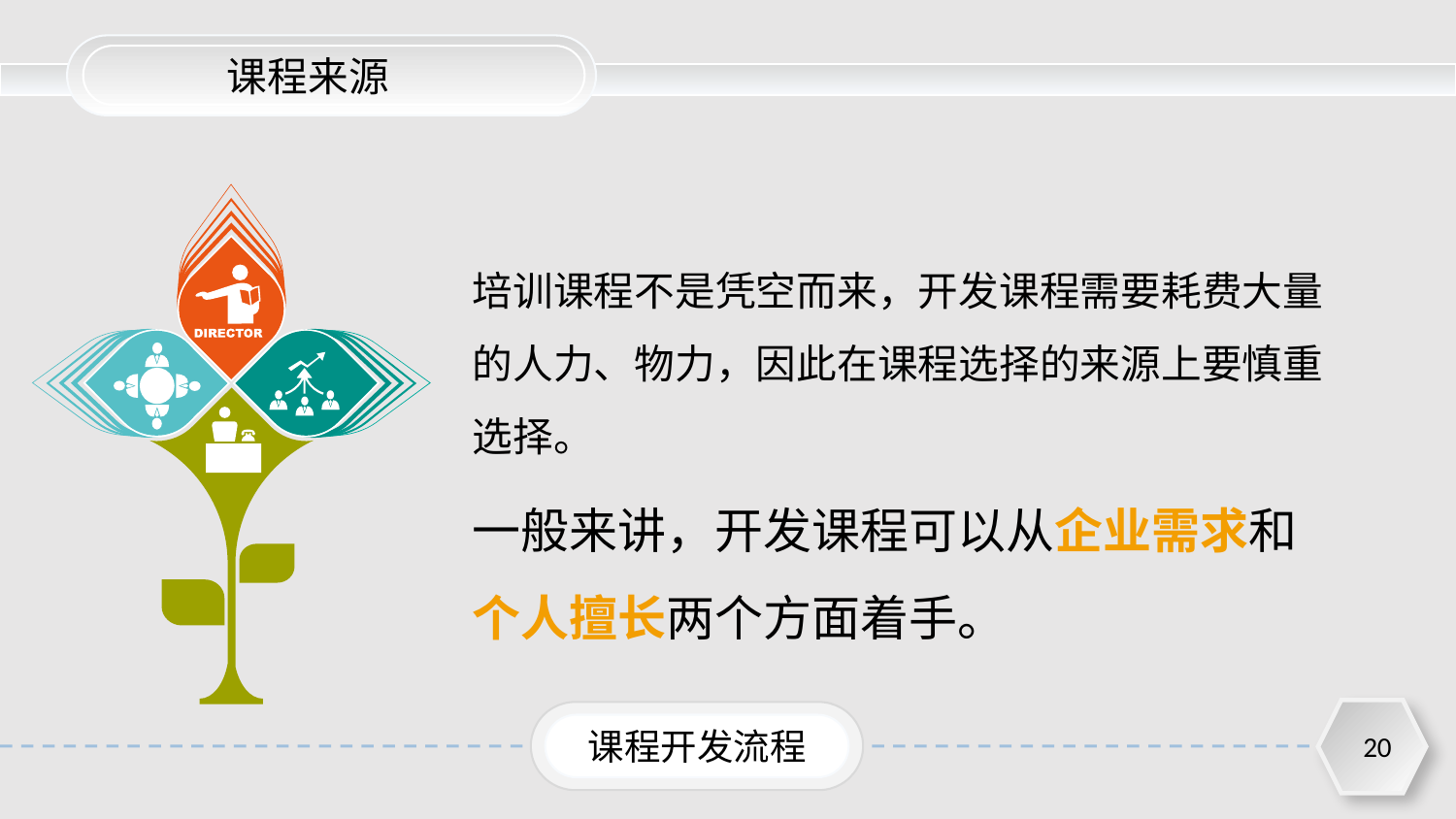

课程来源

培训课程不是凭空而来，开发课程需要耗费大量的人力、物力，因此在课程选择的来源上要慎重选择。

一般来讲，开发课程可以从企业需求和个人擅长两个方面着手。
课程开发流程